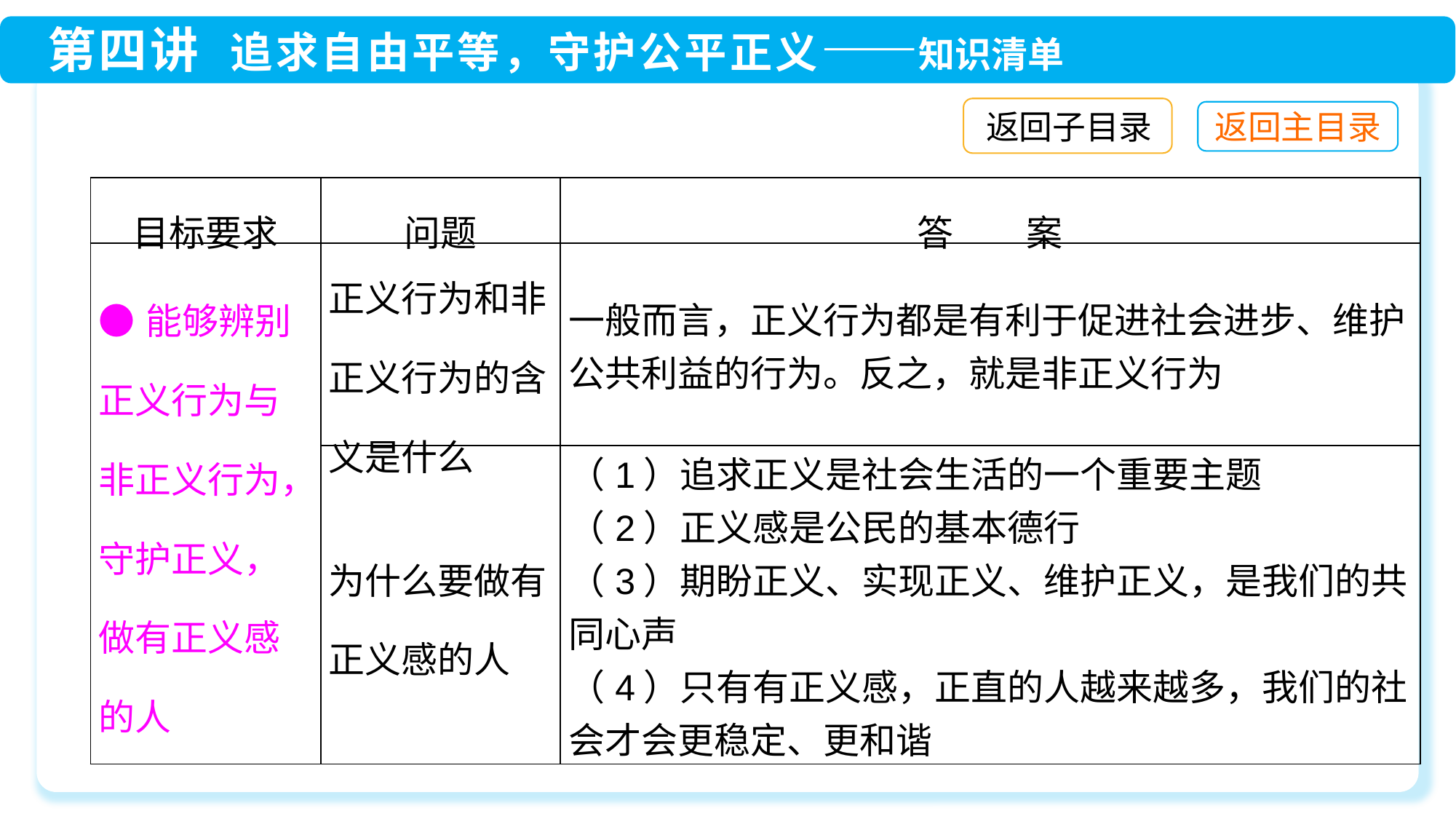

返回子目录
| 目标要求 | 问题 | 答　　案 |
| --- | --- | --- |
| ●能够辨别正义行为与非正义行为，守护正义，做有正义感的人 | 正义行为和非正义行为的含义是什么 | 一般而言，正义行为都是有利于促进社会进步、维护公共利益的行为。反之，就是非正义行为 |
|  | 为什么要做有正义感的人 | （1）追求正义是社会生活的一个重要主题 （2）正义感是公民的基本德行 （3）期盼正义、实现正义、维护正义，是我们的共同心声 （4）只有有正义感，正直的人越来越多，我们的社会才会更稳定、更和谐 |